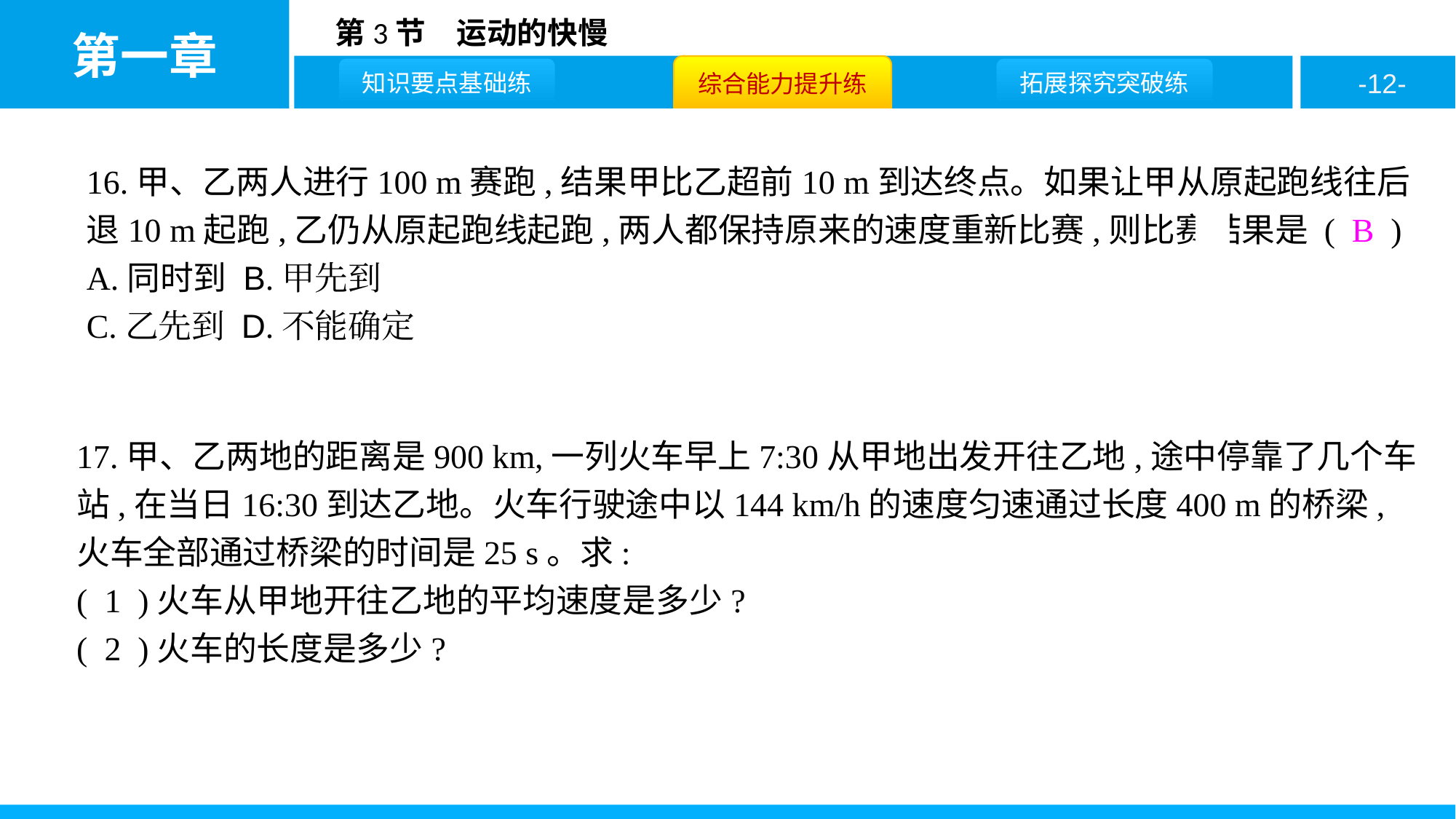

16.甲、乙两人进行100 m赛跑,结果甲比乙超前10 m到达终点。如果让甲从原起跑线往后退10 m起跑,乙仍从原起跑线起跑,两人都保持原来的速度重新比赛,则比赛结果是 (  B  )
A.同时到 B.甲先到
C.乙先到 D.不能确定

17.甲、乙两地的距离是900 km,一列火车早上7:30从甲地出发开往乙地,途中停靠了几个车站,在当日16:30到达乙地。火车行驶途中以144 km/h的速度匀速通过长度400 m的桥梁,火车全部通过桥梁的时间是25 s。求:
(  1  )火车从甲地开往乙地的平均速度是多少?
(  2  )火车的长度是多少?